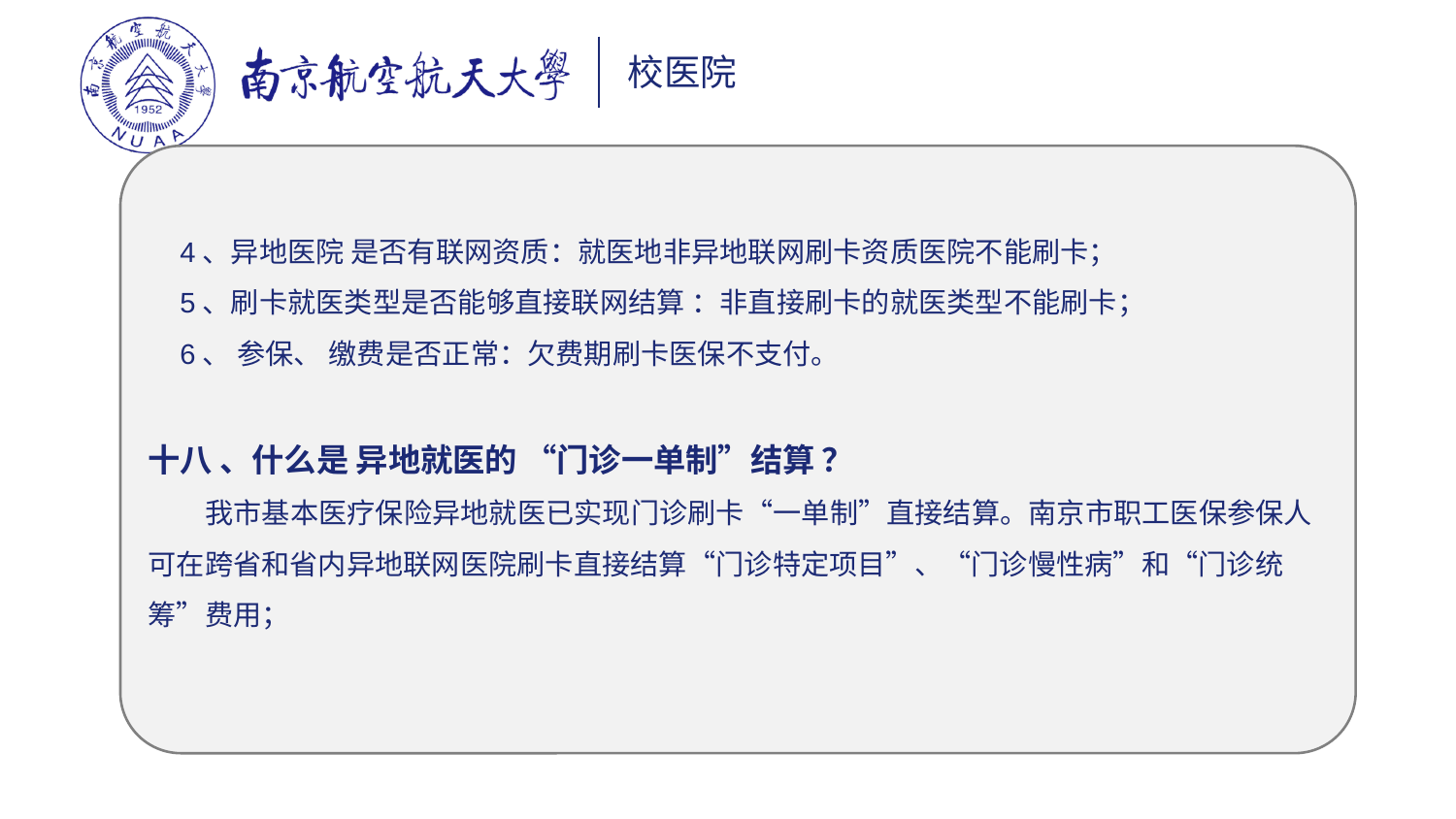

4、异地医院 是否有联网资质：就医地非异地联网刷卡资质医院不能刷卡；
    5、刷卡就医类型是否能够直接联网结算 ：非直接刷卡的就医类型不能刷卡；
    6、 参保、 缴费是否正常：欠费期刷卡医保不支付。

十八 、什么是 异地就医的 “门诊一单制”结算 ？
        我市基本医疗保险异地就医已实现门诊刷卡“一单制”直接结算。南京市职工医保参保人可在跨省和省内异地联网医院刷卡直接结算“门诊特定项目”、“门诊慢性病”和“门诊统筹”费用；